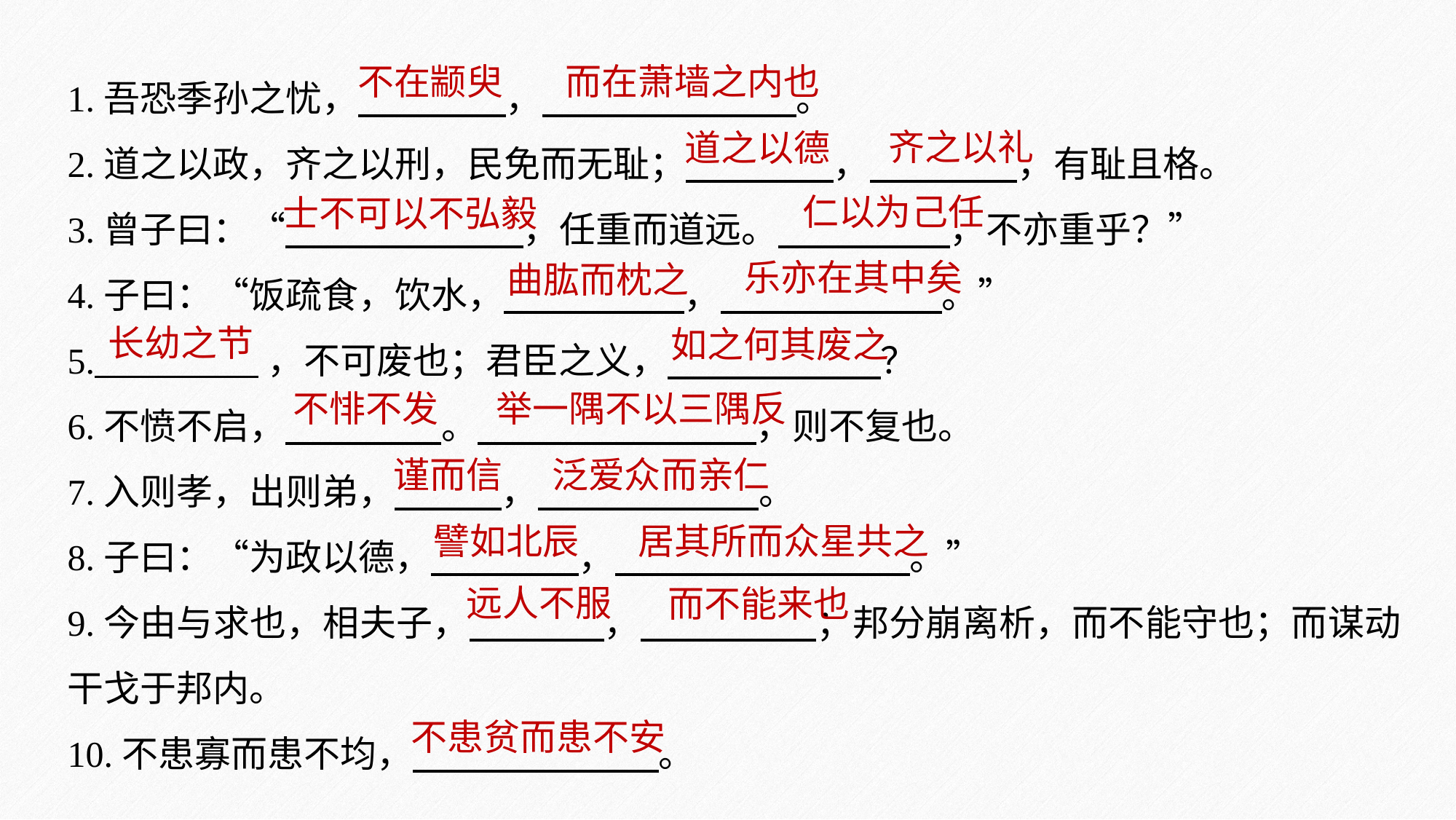

1.吾恐季孙之忧，                  ，                               。
2.道之以政，齐之以刑，民免而无耻；                  ，                  ，有耻且格。
3.曾子曰：“                             ，任重而道远。                     ，不亦重乎？”
4.子曰：“饭疏食，饮水，                      ，                           。”
5.                  ，不可废也；君臣之义，                          ？
6.不愤不启，                   。                                  ，则不复也。
7.入则孝，出则弟，             ，                           。
8.子曰：“为政以德，                  ，                                    。”
9.今由与求也，相夫子，                ，                     ；邦分崩离析，而不能守也；而谋动干戈于邦内。
10.不患寡而患不均，                              。
不在颛臾
而在萧墙之内也
齐之以礼
道之以德
仁以为己任
士不可以不弘毅
乐亦在其中矣
曲肱而枕之
长幼之节
如之何其废之
不悱不发
举一隅不以三隅反
谨而信
泛爱众而亲仁
居其所而众星共之
譬如北辰
远人不服
而不能来也
不患贫而患不安